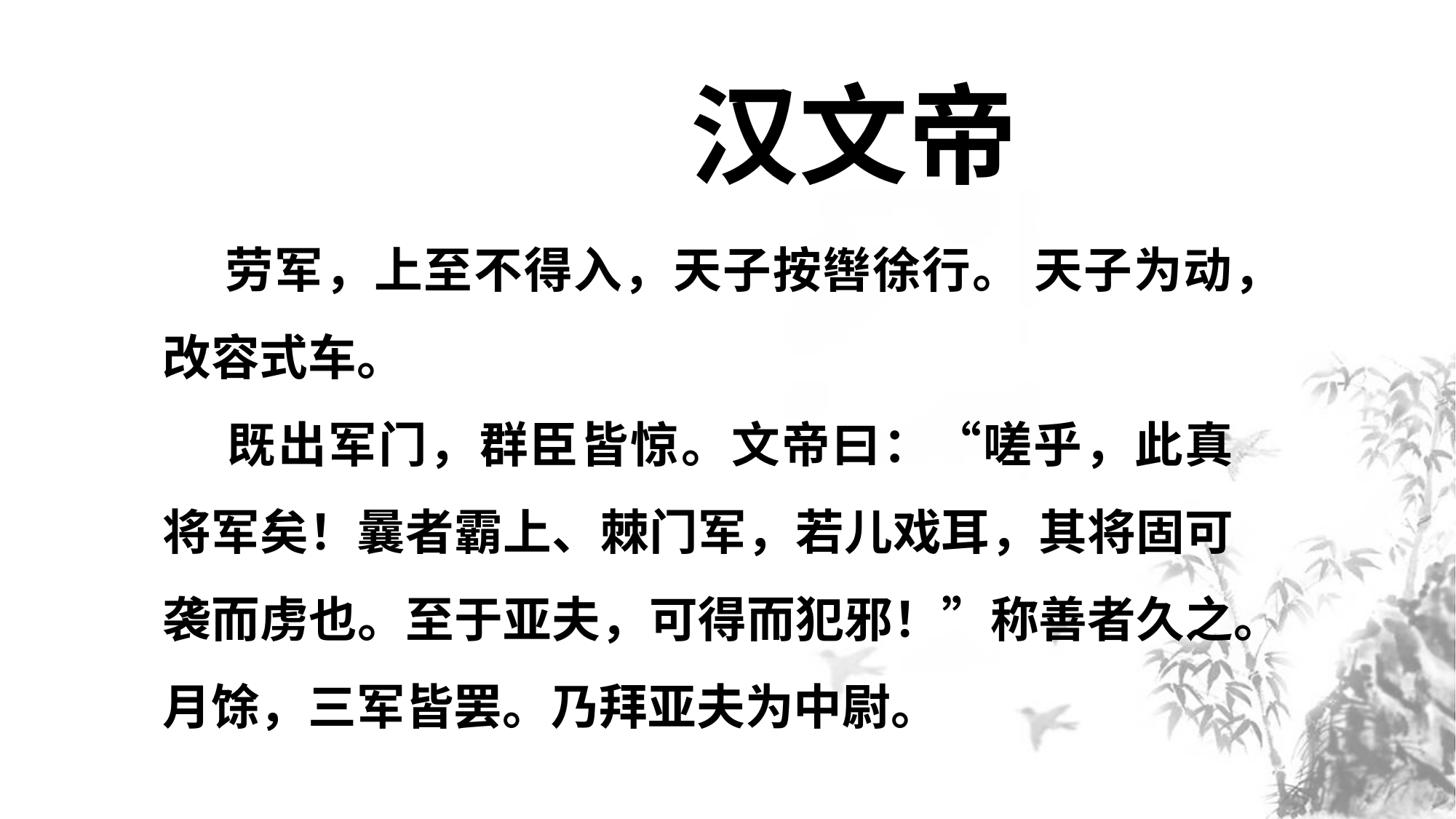

汉文帝
    劳军，上至不得入，天子按辔徐行。 天子为动，改容式车。
    既出军门，群臣皆惊。文帝曰：“嗟乎，此真将军矣！曩者霸上、棘门军，若儿戏耳，其将固可袭而虏也。至于亚夫，可得而犯邪！”称善者久之。月馀，三军皆罢。乃拜亚夫为中尉。